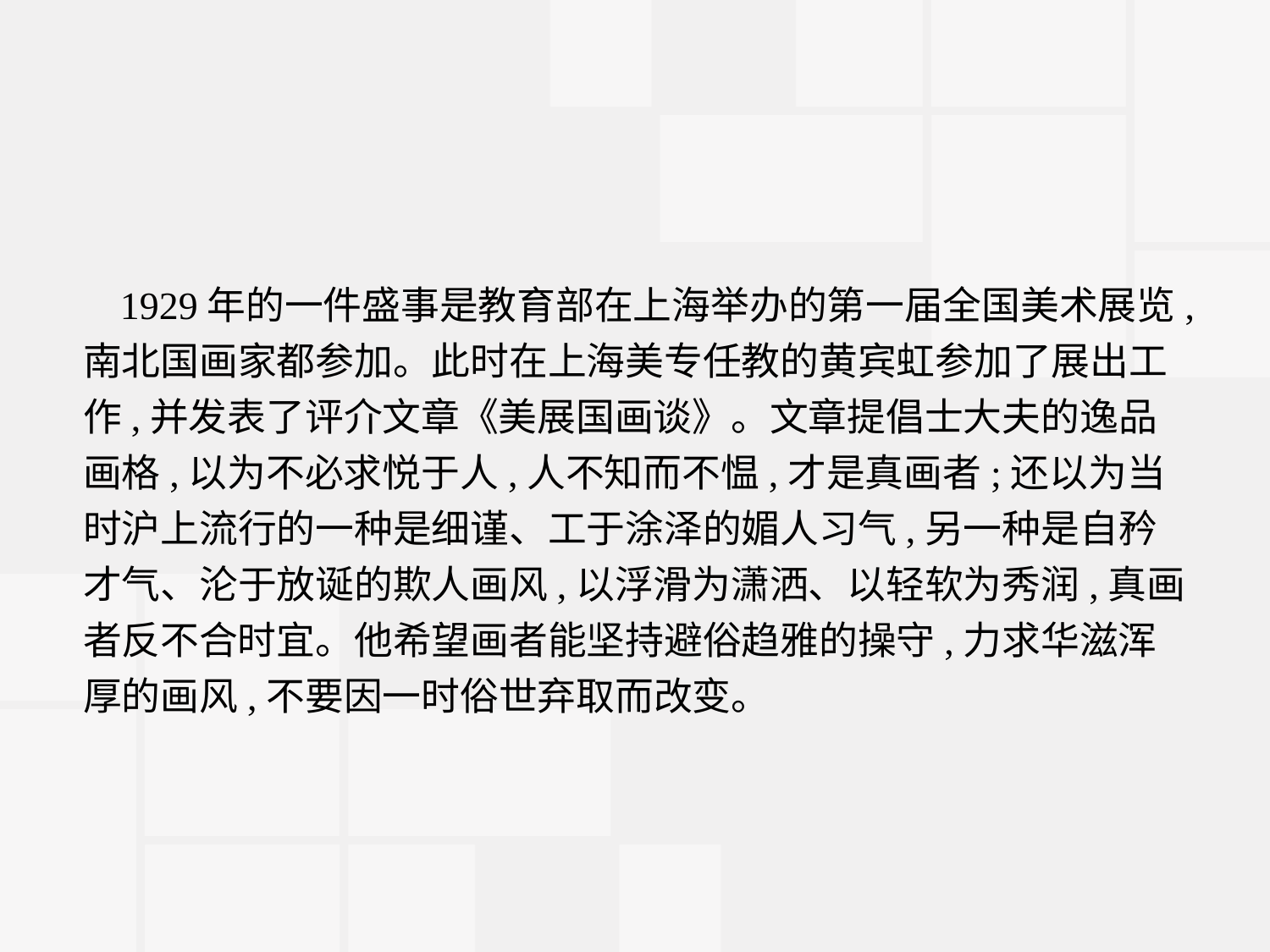

1929年的一件盛事是教育部在上海举办的第一届全国美术展览,南北国画家都参加。此时在上海美专任教的黄宾虹参加了展出工作,并发表了评介文章《美展国画谈》。文章提倡士大夫的逸品画格,以为不必求悦于人,人不知而不愠,才是真画者;还以为当时沪上流行的一种是细谨、工于涂泽的媚人习气,另一种是自矜才气、沦于放诞的欺人画风,以浮滑为潇洒、以轻软为秀润,真画者反不合时宜。他希望画者能坚持避俗趋雅的操守,力求华滋浑厚的画风,不要因一时俗世弃取而改变。